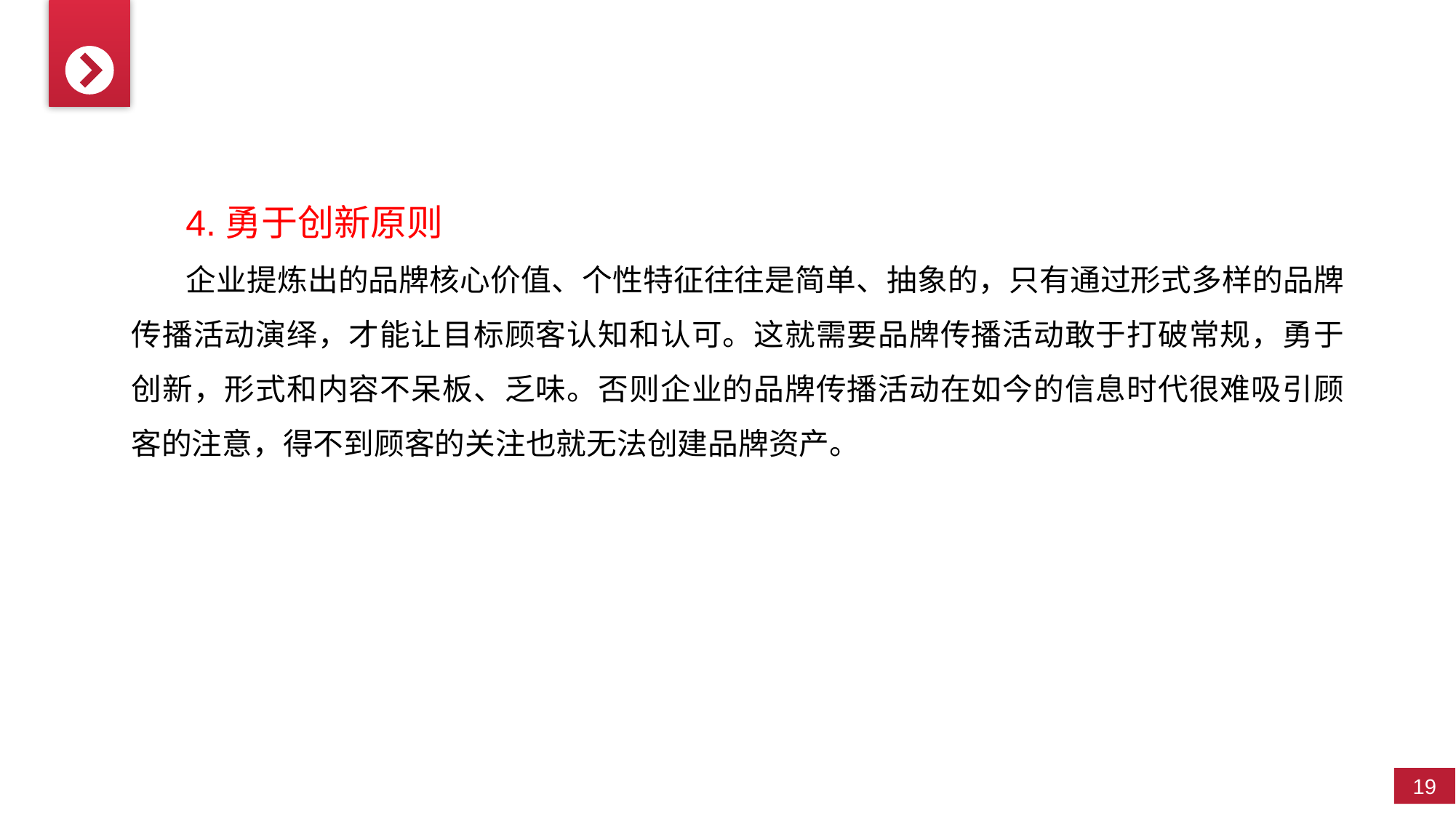

4.勇于创新原则
企业提炼出的品牌核心价值、个性特征往往是简单、抽象的，只有通过形式多样的品牌传播活动演绎，才能让目标顾客认知和认可。这就需要品牌传播活动敢于打破常规，勇于创新，形式和内容不呆板、乏味。否则企业的品牌传播活动在如今的信息时代很难吸引顾客的注意，得不到顾客的关注也就无法创建品牌资产。